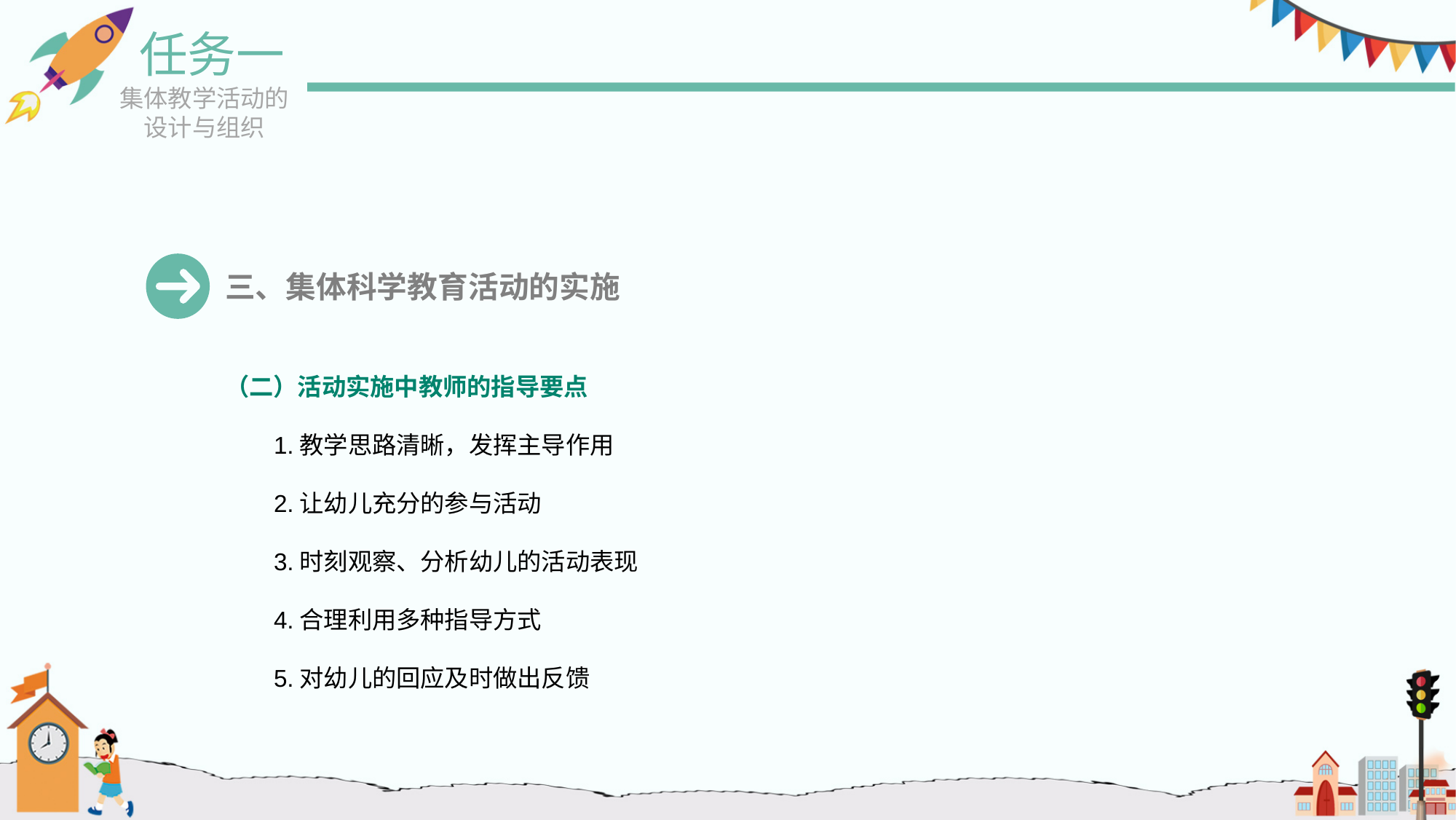

任务一
集体教学活动的设计与组织

三、集体科学教育活动的实施
（二）活动实施中教师的指导要点
1.教学思路清晰，发挥主导作用
2.让幼儿充分的参与活动
3.时刻观察、分析幼儿的活动表现
4.合理利用多种指导方式
5.对幼儿的回应及时做出反馈